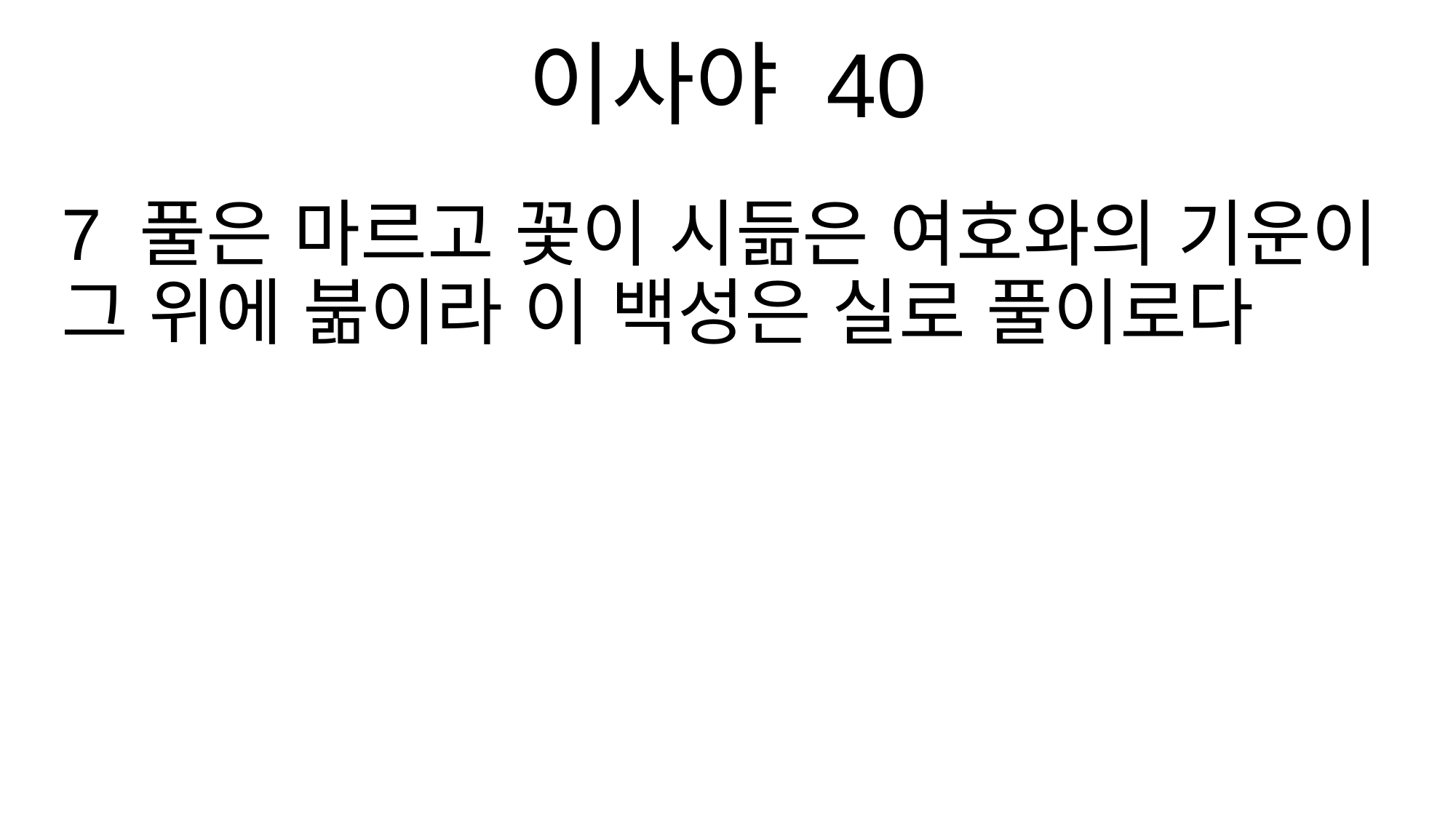

이사야 40
7 풀은 마르고 꽃이 시듦은 여호와의 기운이 그 위에 붊이라 이 백성은 실로 풀이로다